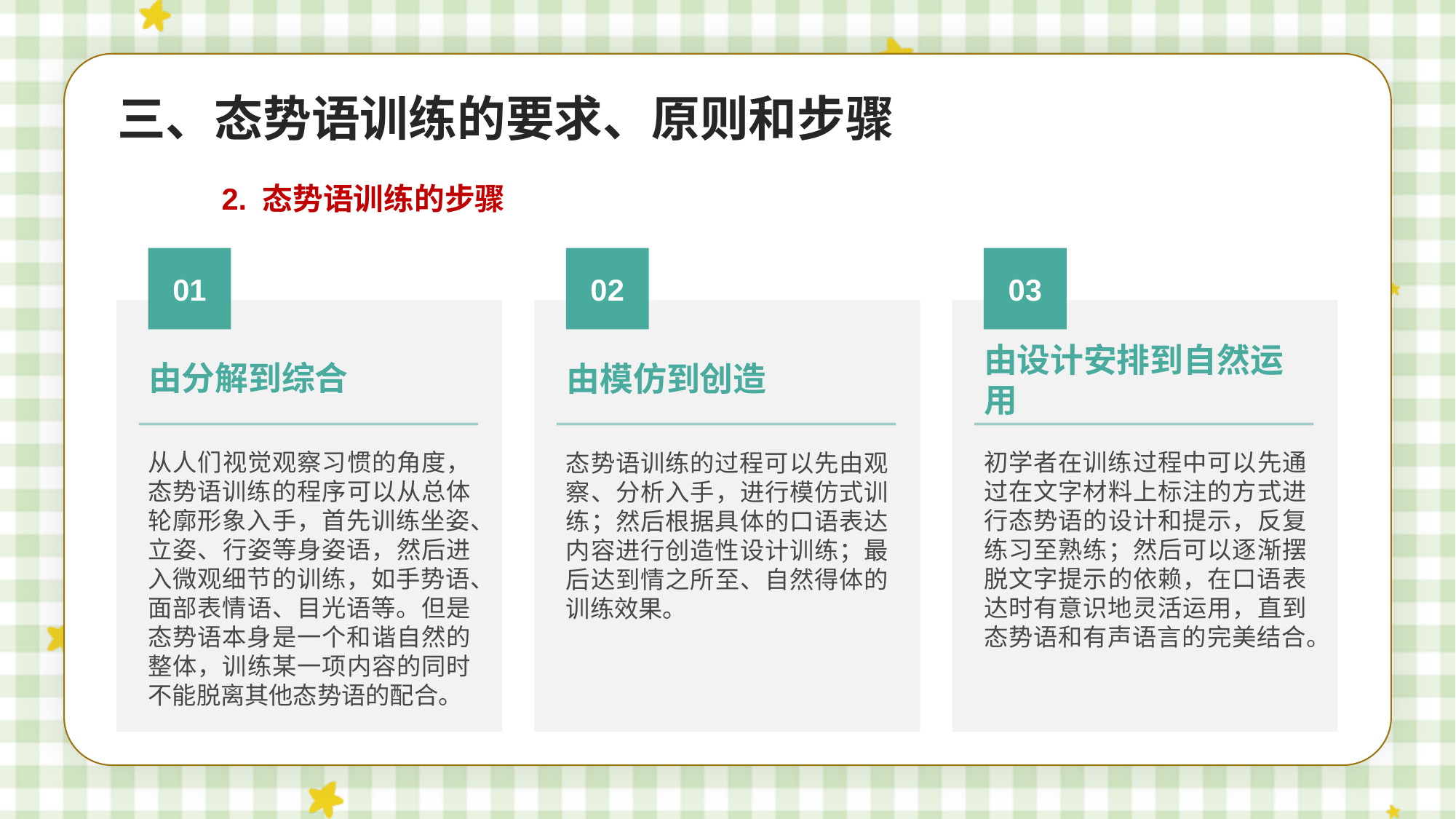

三、态势语训练的要求、原则和步骤
2. 态势语训练的步骤
01

由分解到综合
从人们视觉观察习惯的角度，态势语训练的程序可以从总体轮廓形象入手，首先训练坐姿、立姿、行姿等身姿语，然后进入微观细节的训练，如手势语、面部表情语、目光语等。但是态势语本身是一个和谐自然的整体，训练某一项内容的同时不能脱离其他态势语的配合。
02

由模仿到创造
态势语训练的过程可以先由观察、分析入手，进行模仿式训练；然后根据具体的口语表达内容进行创造性设计训练；最后达到情之所至、自然得体的训练效果。
03

由设计安排到自然运用
初学者在训练过程中可以先通过在文字材料上标注的方式进行态势语的设计和提示，反复练习至熟练；然后可以逐渐摆脱文字提示的依赖，在口语表达时有意识地灵活运用，直到态势语和有声语言的完美结合。